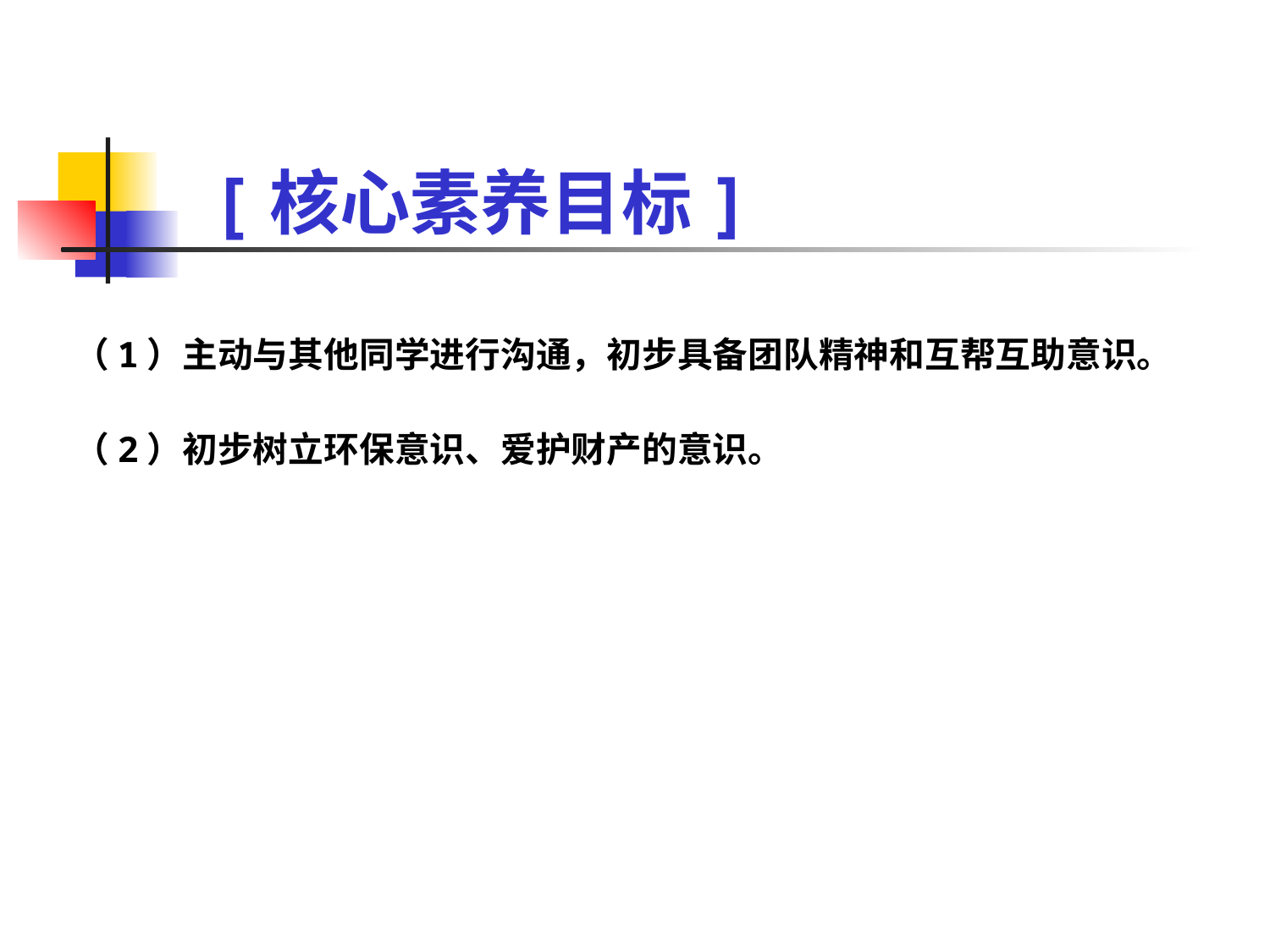

# [核心素养目标]
（1）主动与其他同学进行沟通，初步具备团队精神和互帮互助意识。
（2）初步树立环保意识、爱护财产的意识。